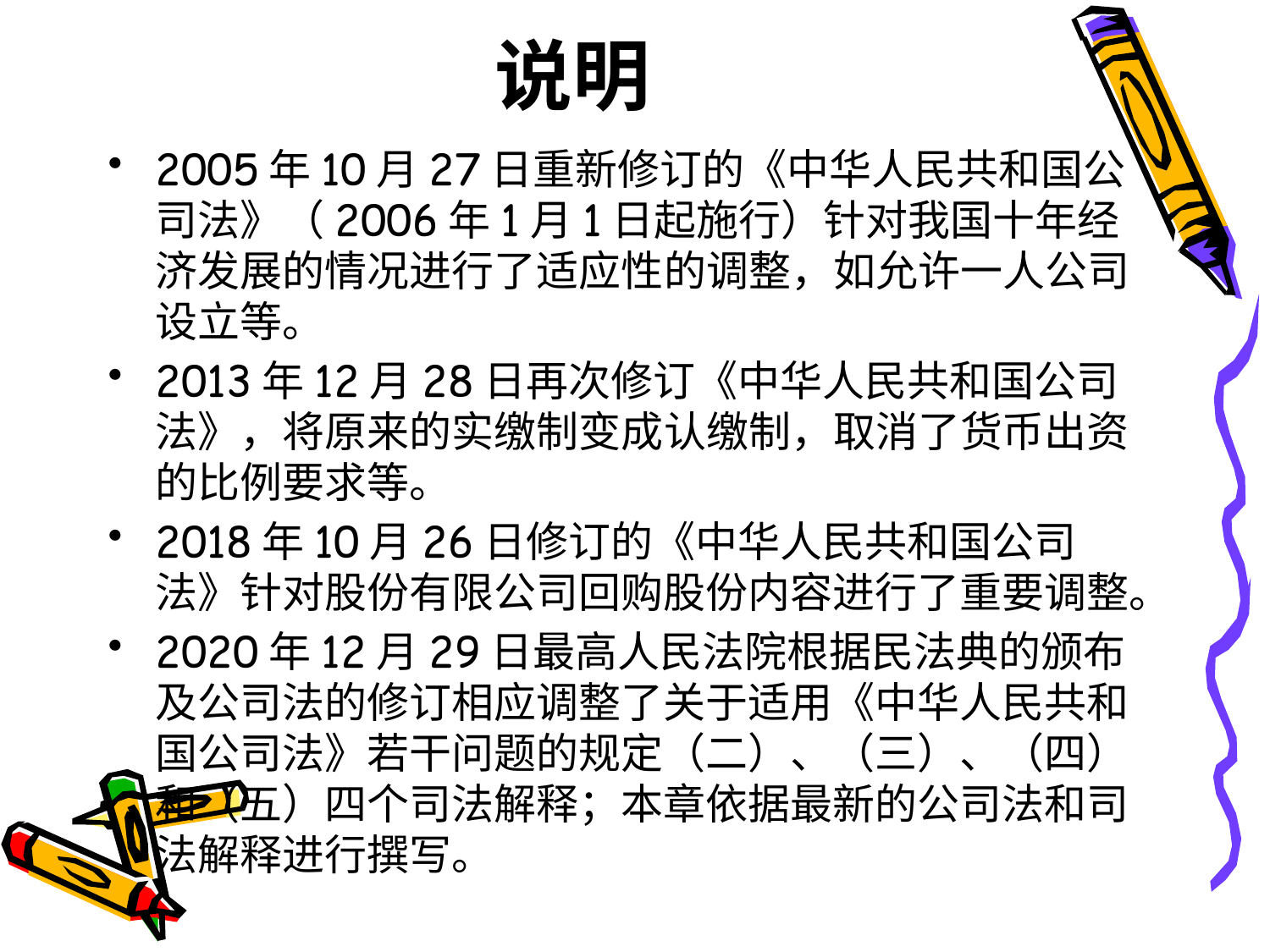

# 说明
2005年10月27日重新修订的《中华人民共和国公司法》（2006年1月1日起施行）针对我国十年经济发展的情况进行了适应性的调整，如允许一人公司设立等。
2013年12月28日再次修订《中华人民共和国公司法》，将原来的实缴制变成认缴制，取消了货币出资的比例要求等。
2018年10月26日修订的《中华人民共和国公司法》针对股份有限公司回购股份内容进行了重要调整。
2020年12月29日最高人民法院根据民法典的颁布及公司法的修订相应调整了关于适用《中华人民共和国公司法》若干问题的规定（二）、（三）、（四）和（五）四个司法解释；本章依据最新的公司法和司法解释进行撰写。